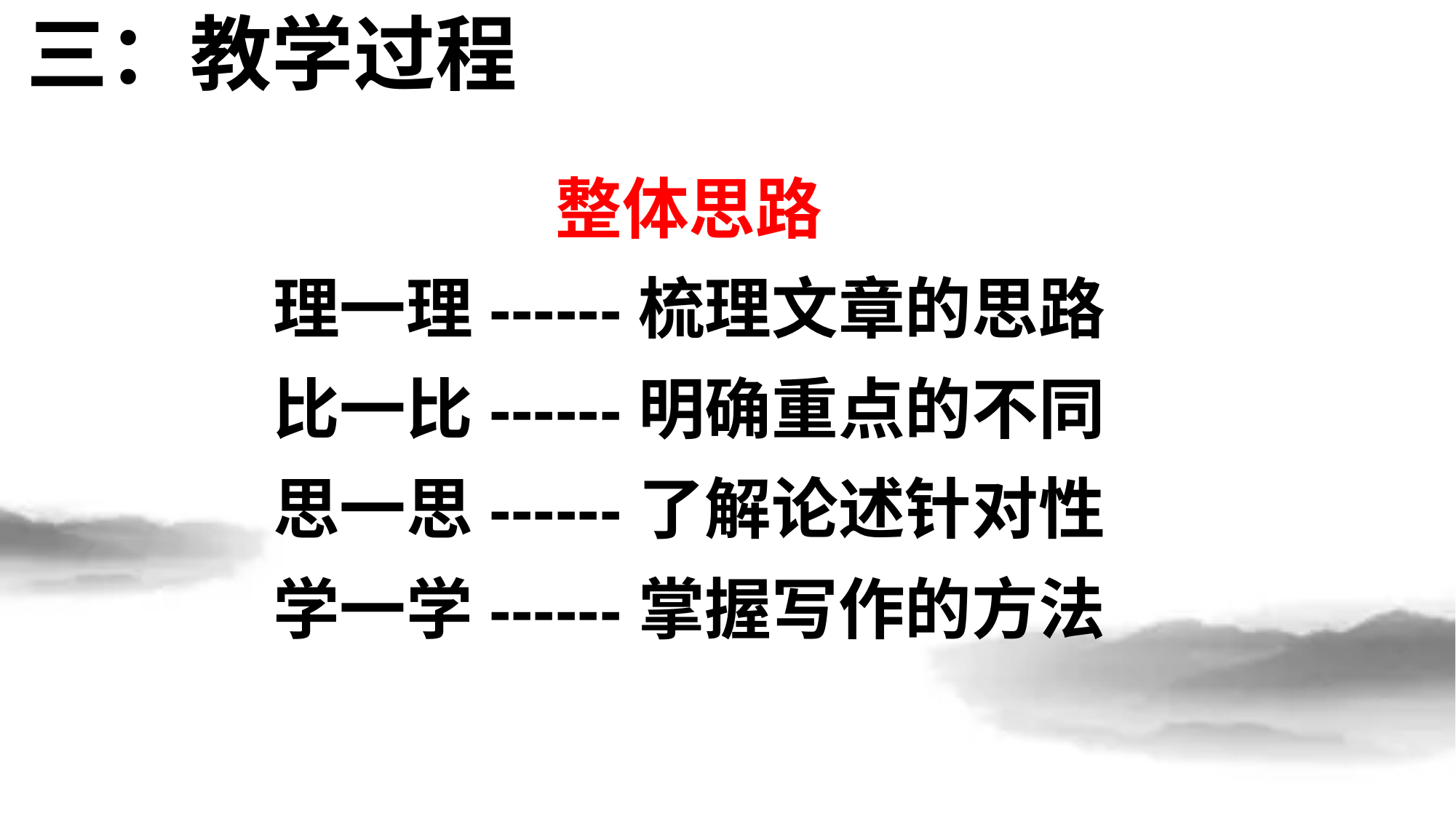

三：教学过程

#
整体思路
理一理------梳理文章的思路
比一比------明确重点的不同
思一思------了解论述针对性
学一学------掌握写作的方法